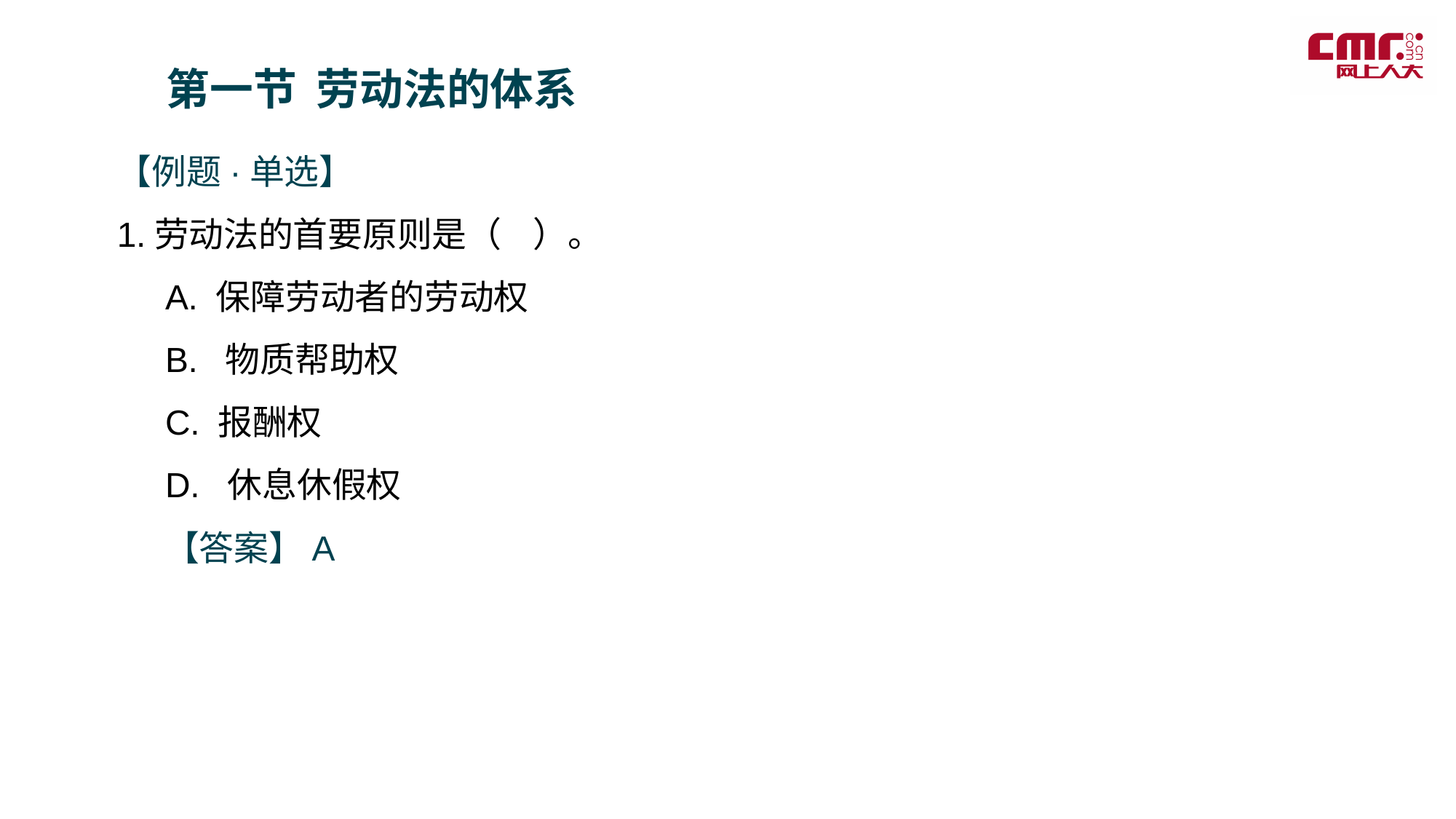

第一节  劳动法的体系
【例题·单选】
1.劳动法的首要原则是（    ）。
     A. 保障劳动者的劳动权
     B.  物质帮助权
     C. 报酬权
     D.  休息休假权
     【答案】A